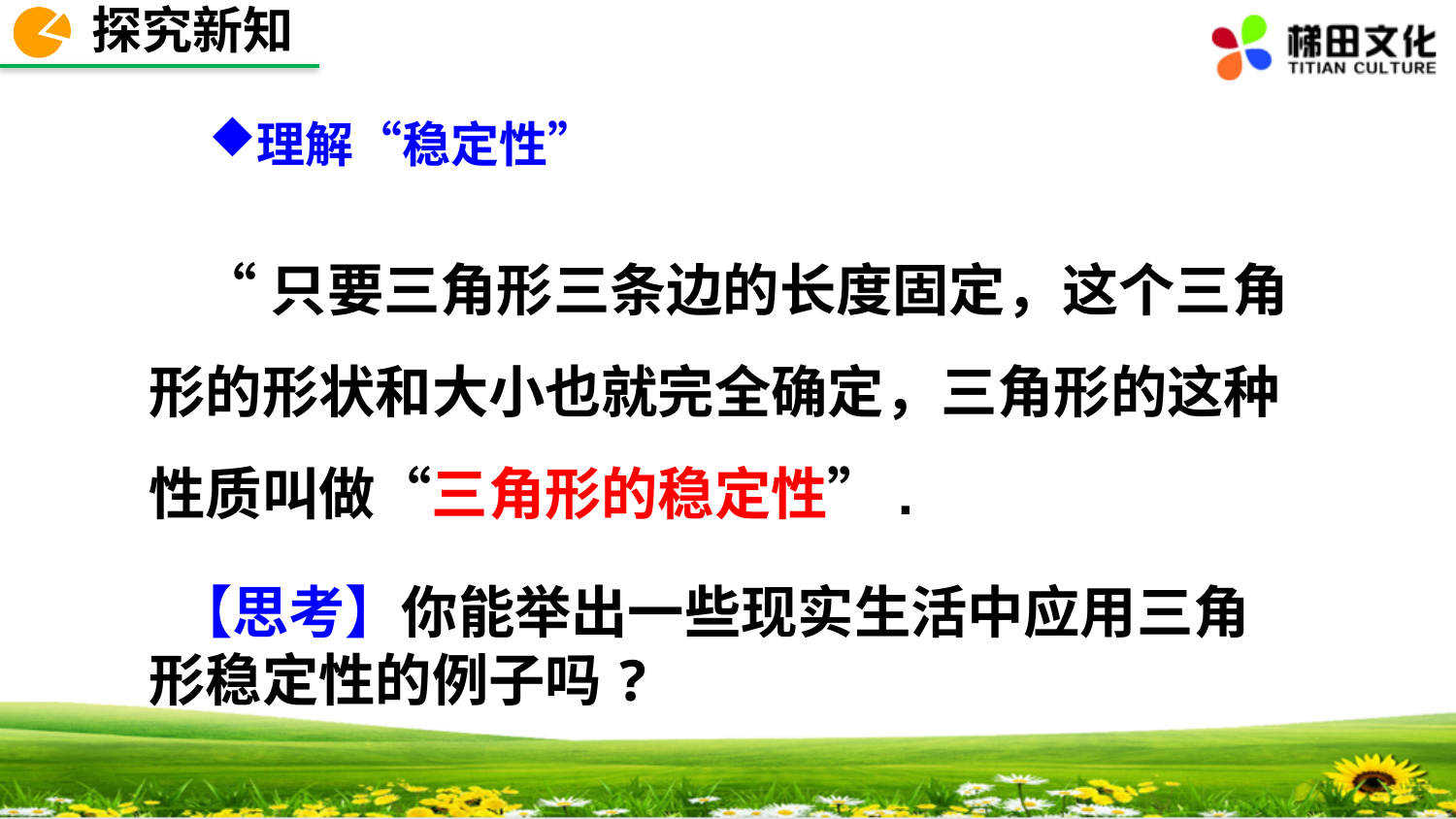

探究新知

理解“稳定性”
    “只要三角形三条边的长度固定，这个三角形的形状和大小也就完全确定，三角形的这种性质叫做“三角形的稳定性”.
 【思考】你能举出一些现实生活中应用三角形稳定性的例子吗?